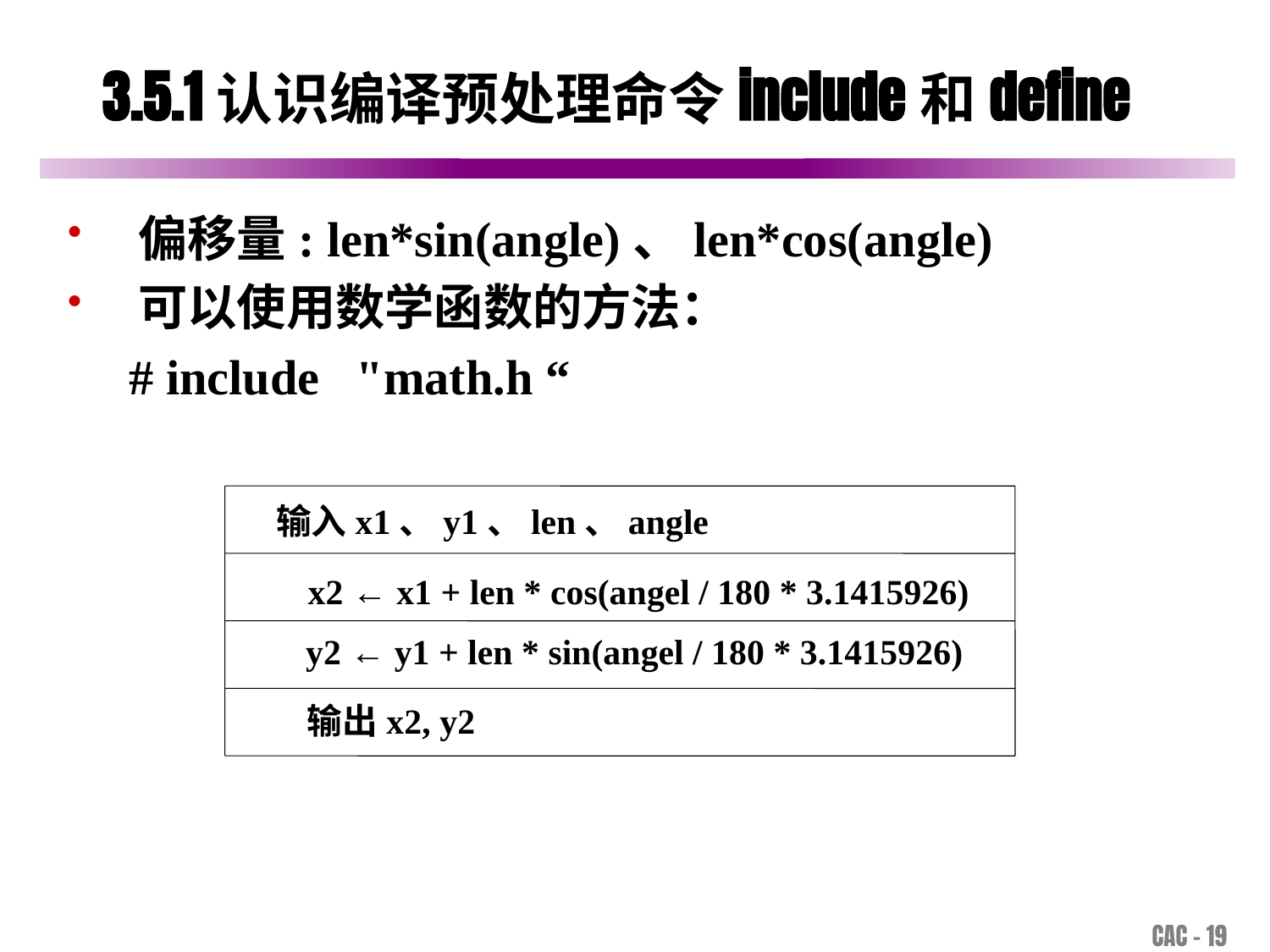

# 3.5.1认识编译预处理命令include和define
 偏移量: len*sin(angle)、len*cos(angle)
 可以使用数学函数的方法：
     # include   "math.h “

输入x1、y1、len、angle
x2 ← x1 + len * cos(angel / 180 * 3.1415926)
y2 ← y1 + len * sin(angel / 180 * 3.1415926)
      输出x2, y2
19